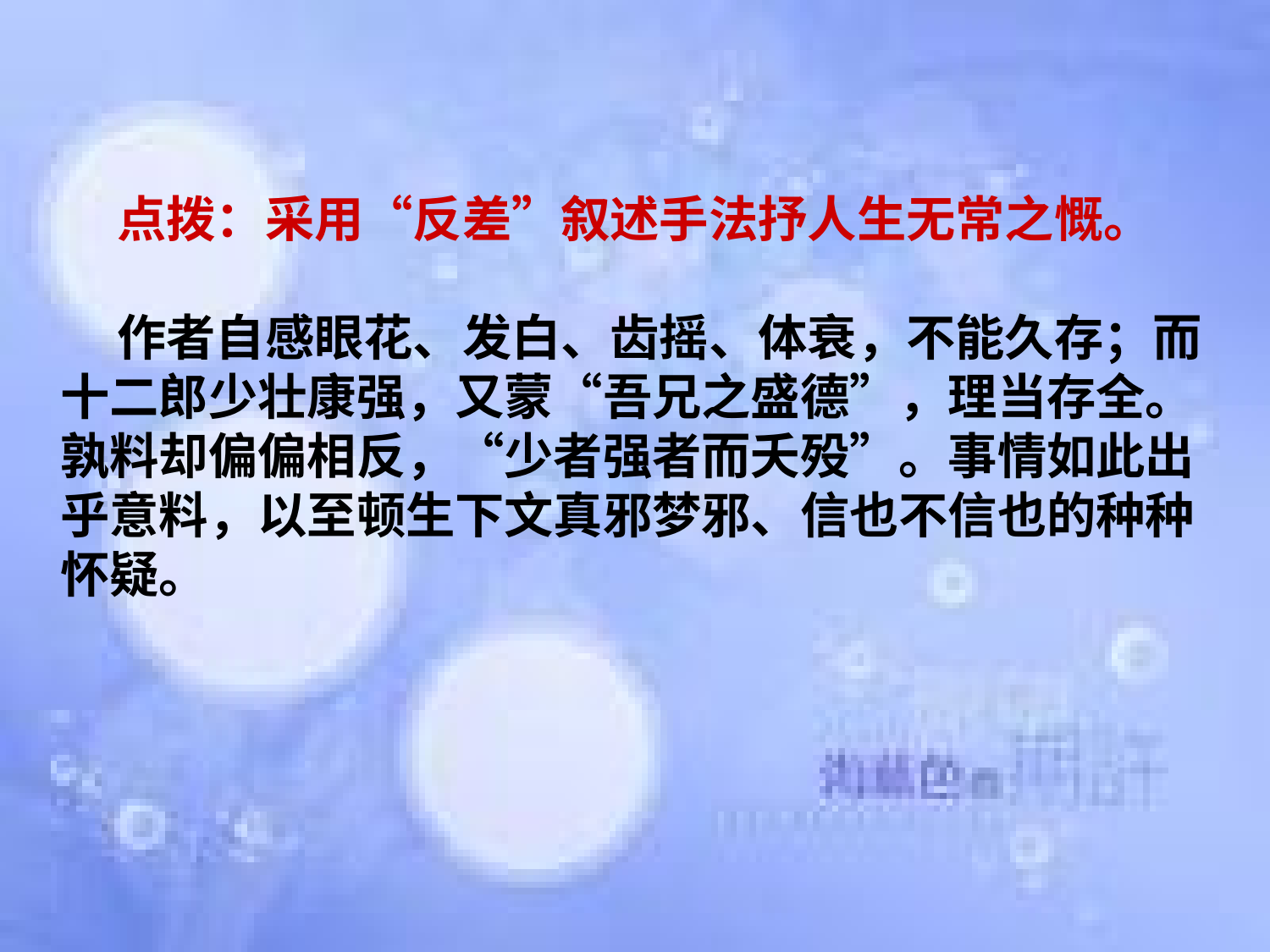

点拨：采用“反差”叙述手法抒人生无常之慨。

    作者自感眼花、发白、齿摇、体衰，不能久存；而十二郎少壮康强，又蒙“吾兄之盛德”，理当存全。孰料却偏偏相反，“少者强者而夭殁”。事情如此出乎意料，以至顿生下文真邪梦邪、信也不信也的种种怀疑。